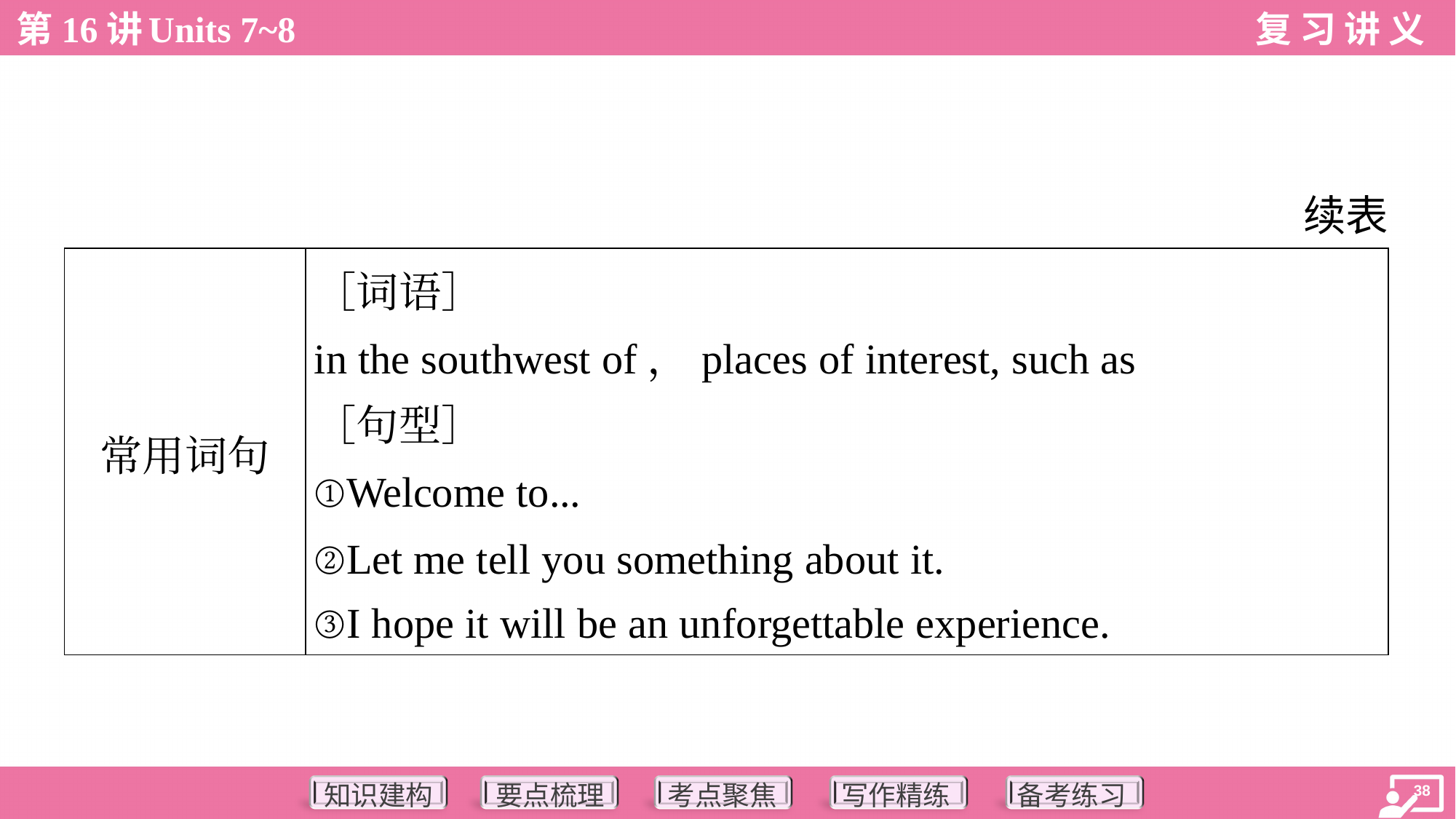

续表
| 常用词句 | ［词语］ in the southwest of，places of interest, such as ［句型］ ①Welcome to... ②Let me tell you something about it. ③I hope it will be an unforgettable experience. |
| --- | --- |